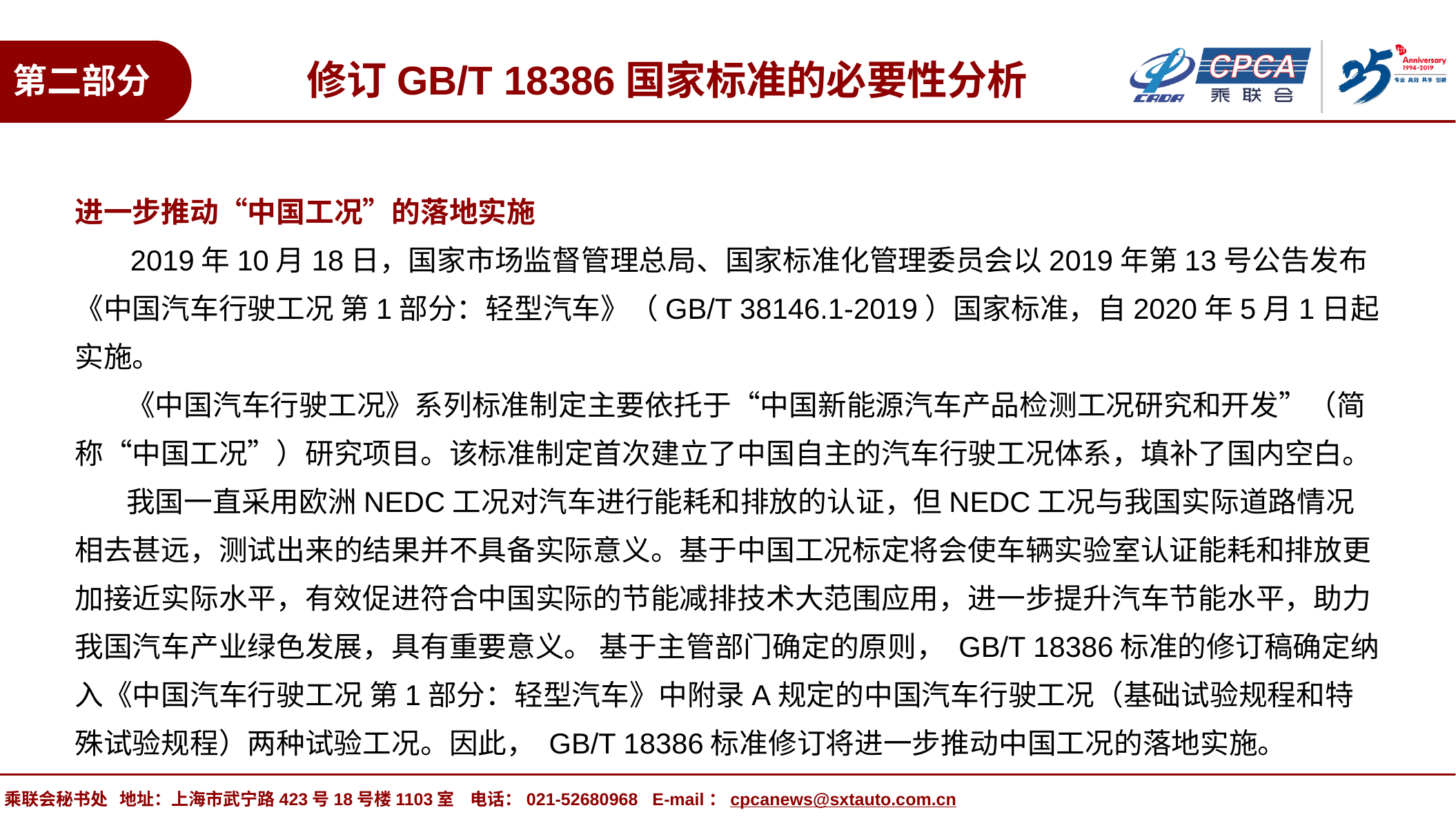

修订GB/T 18386国家标准的必要性分析
第二部分
进一步推动“中国工况”的落地实施
       2019年10月18日，国家市场监督管理总局、国家标准化管理委员会以2019年第13号公告发布《中国汽车行驶工况 第1部分：轻型汽车》（GB/T 38146.1-2019）国家标准，自2020年5月1日起实施。
       《中国汽车行驶工况》系列标准制定主要依托于“中国新能源汽车产品检测工况研究和开发”（简称“中国工况”）研究项目。该标准制定首次建立了中国自主的汽车行驶工况体系，填补了国内空白。
       我国一直采用欧洲NEDC工况对汽车进行能耗和排放的认证，但NEDC工况与我国实际道路情况相去甚远，测试出来的结果并不具备实际意义。基于中国工况标定将会使车辆实验室认证能耗和排放更加接近实际水平，有效促进符合中国实际的节能减排技术大范围应用，进一步提升汽车节能水平，助力我国汽车产业绿色发展，具有重要意义。 基于主管部门确定的原则， GB/T 18386标准的修订稿确定纳入《中国汽车行驶工况 第1部分：轻型汽车》中附录A规定的中国汽车行驶工况（基础试验规程和特殊试验规程）两种试验工况。因此， GB/T 18386标准修订将进一步推动中国工况的落地实施。